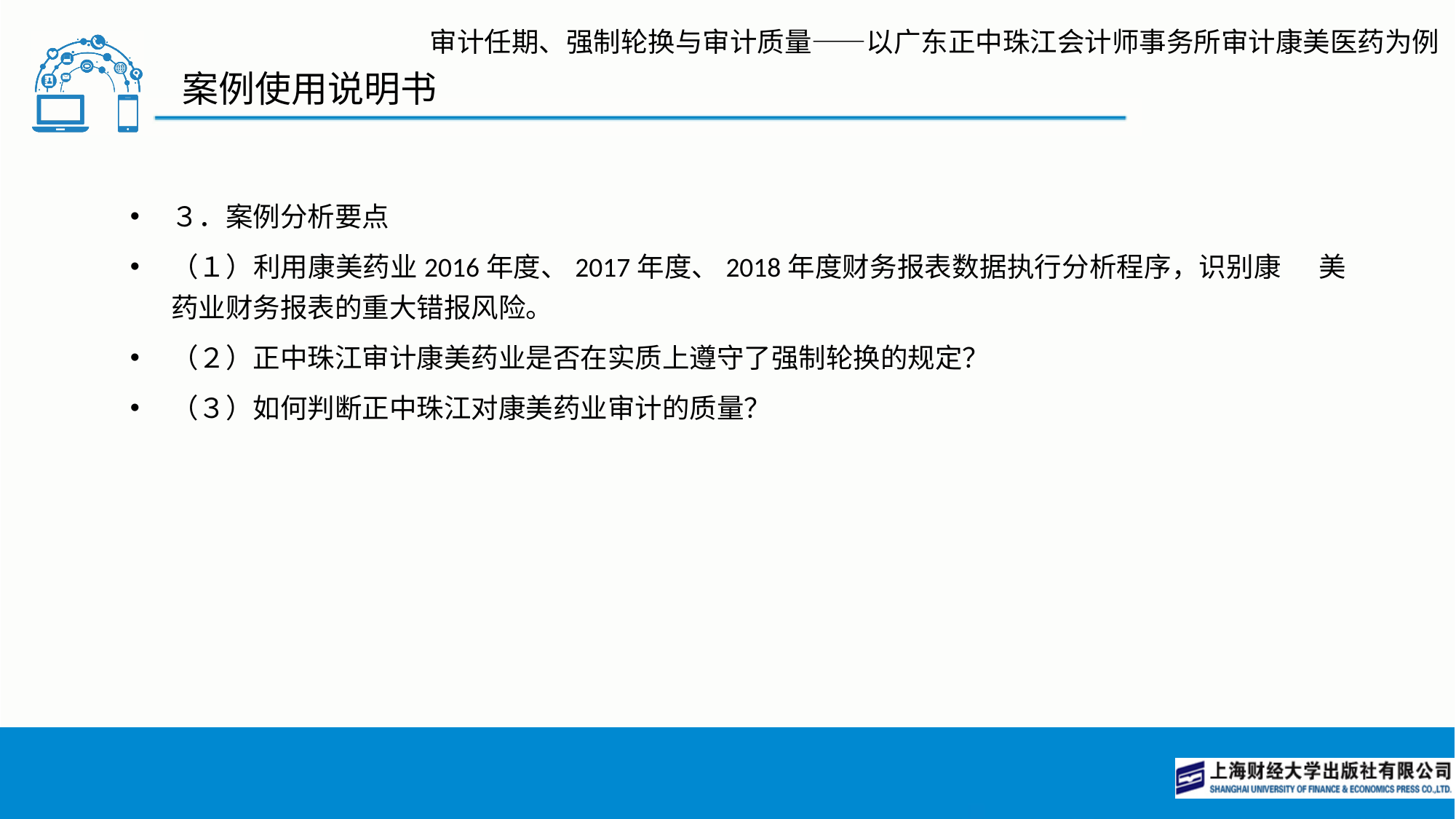

审计任期、强制轮换与审计质量——以广东正中珠江会计师事务所审计康美医药为例
# 案例使用说明书
３．案例分析要点
（１）利用康美药业2016年度、2017年度、2018年度财务报表数据执行分析程序，识别康      美药业财务报表的重大错报风险。
（２）正中珠江审计康美药业是否在实质上遵守了强制轮换的规定？
（３）如何判断正中珠江对康美药业审计的质量？